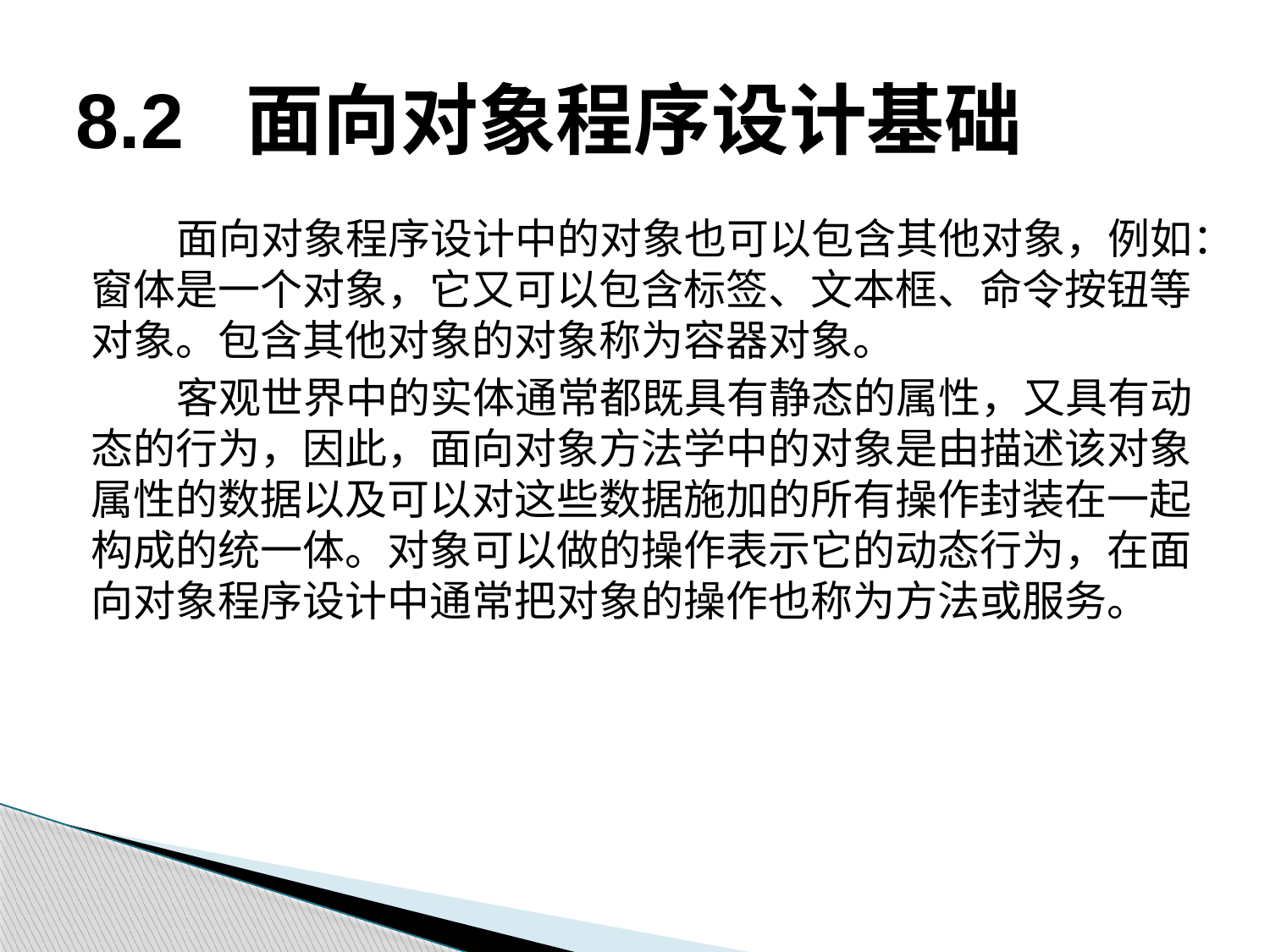

# 8.2  面向对象程序设计基础
面向对象程序设计中的对象也可以包含其他对象，例如：窗体是一个对象，它又可以包含标签、文本框、命令按钮等对象。包含其他对象的对象称为容器对象。
客观世界中的实体通常都既具有静态的属性，又具有动态的行为，因此，面向对象方法学中的对象是由描述该对象属性的数据以及可以对这些数据施加的所有操作封装在一起构成的统一体。对象可以做的操作表示它的动态行为，在面向对象程序设计中通常把对象的操作也称为方法或服务。